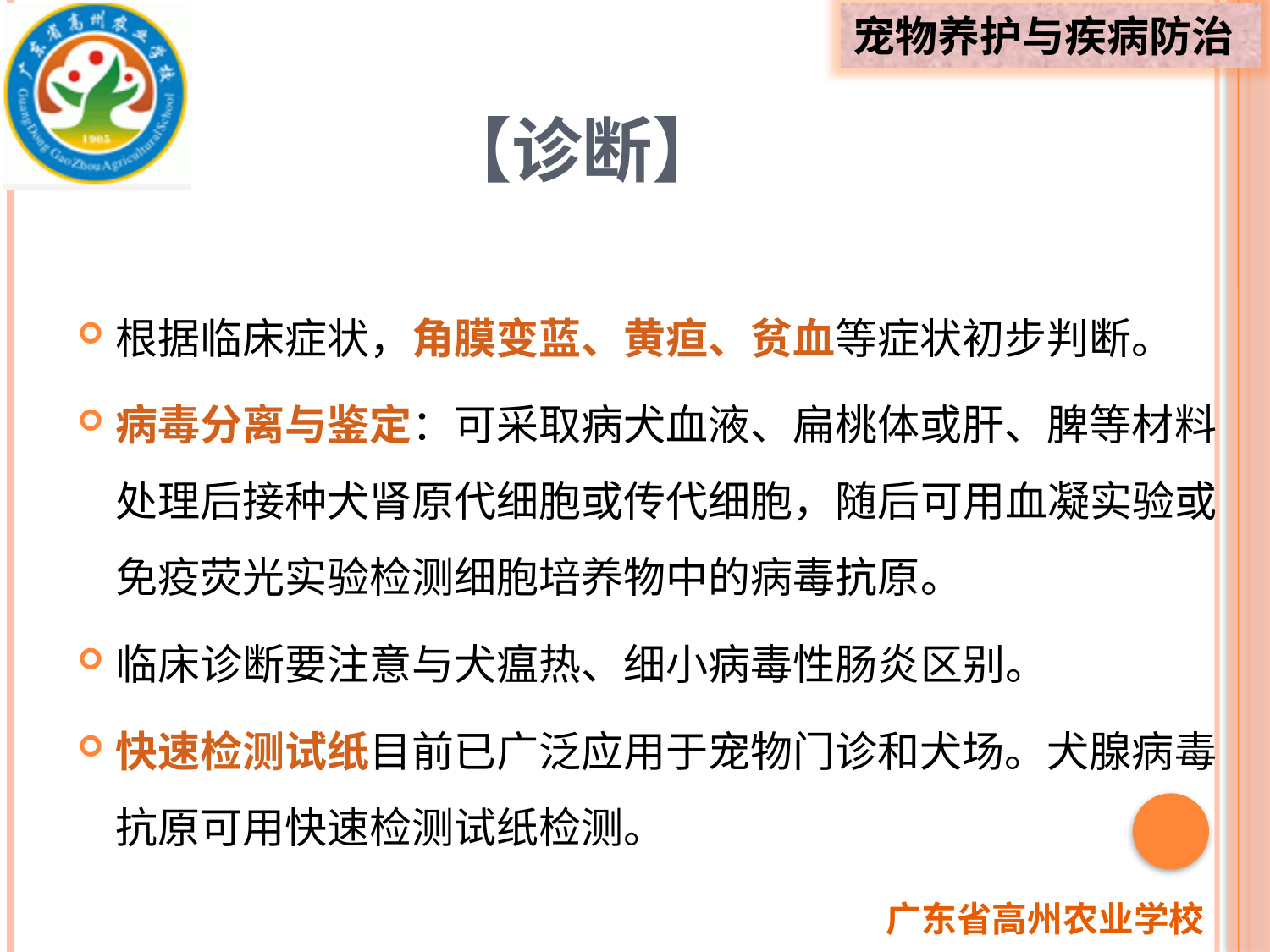

# 【诊断】
根据临床症状，角膜变蓝、黄疸、贫血等症状初步判断。
病毒分离与鉴定：可采取病犬血液、扁桃体或肝、脾等材料处理后接种犬肾原代细胞或传代细胞，随后可用血凝实验或免疫荧光实验检测细胞培养物中的病毒抗原。
临床诊断要注意与犬瘟热、细小病毒性肠炎区别。
快速检测试纸目前已广泛应用于宠物门诊和犬场。犬腺病毒抗原可用快速检测试纸检测。